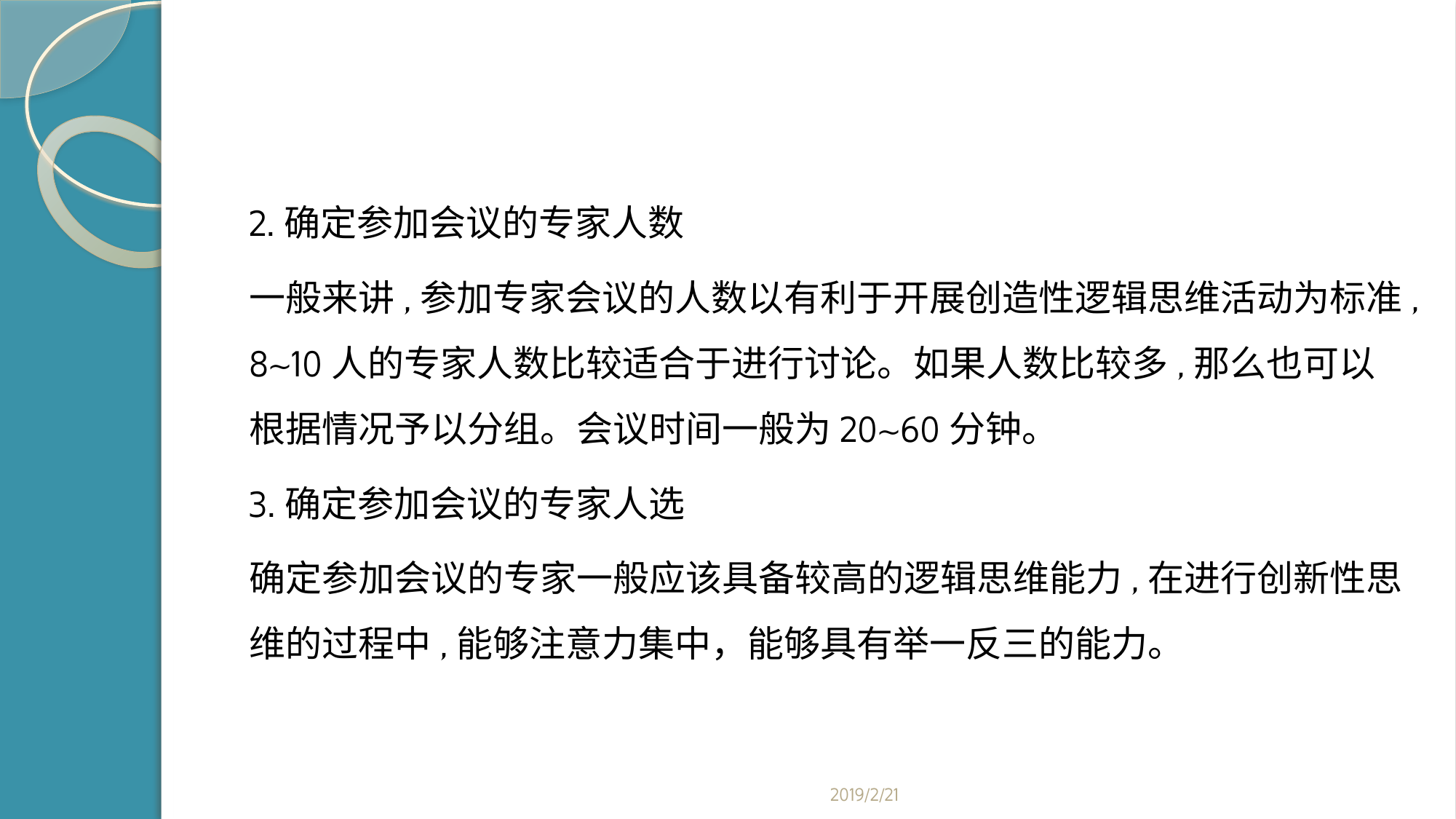

#
2.确定参加会议的专家人数
一般来讲,参加专家会议的人数以有利于开展创造性逻辑思维活动为标准,8~10人的专家人数比较适合于进行讨论。如果人数比较多,那么也可以根据情况予以分组。会议时间一般为20~60分钟。
3.确定参加会议的专家人选
确定参加会议的专家一般应该具备较高的逻辑思维能力,在进行创新性思维的过程中,能够注意力集中，能够具有举一反三的能力。
2019/2/21